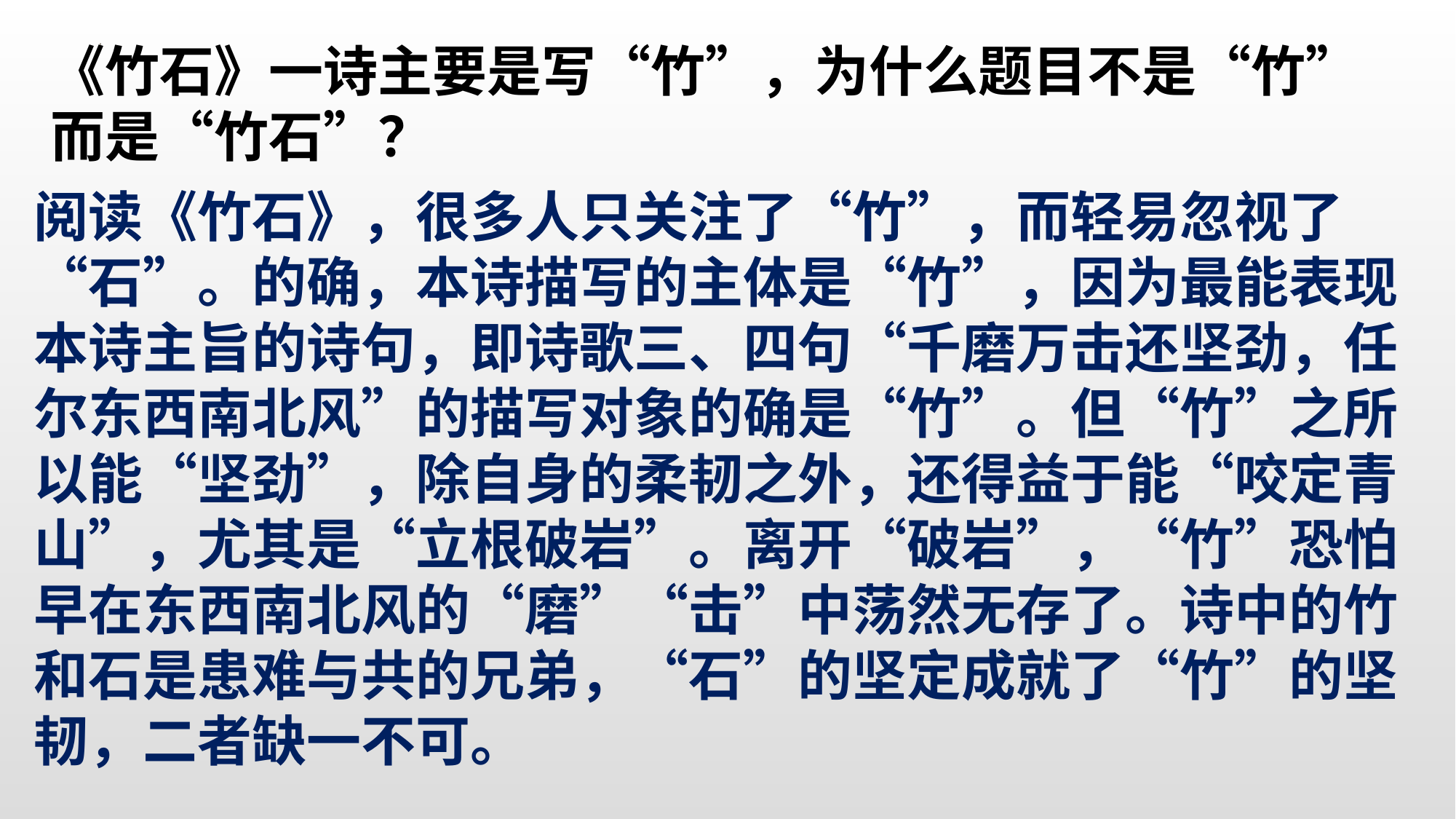

《竹石》一诗主要是写“竹”，为什么题目不是“竹”而是“竹石”？
阅读《竹石》，很多人只关注了“竹”，而轻易忽视了“石”。的确，本诗描写的主体是“竹”，因为最能表现本诗主旨的诗句，即诗歌三、四句“千磨万击还坚劲，任尔东西南北风”的描写对象的确是“竹”。但“竹”之所以能“坚劲”，除自身的柔韧之外，还得益于能“咬定青山”，尤其是“立根破岩”。离开“破岩”，“竹”恐怕早在东西南北风的“磨”“击”中荡然无存了。诗中的竹和石是患难与共的兄弟，“石”的坚定成就了“竹”的坚韧，二者缺一不可。